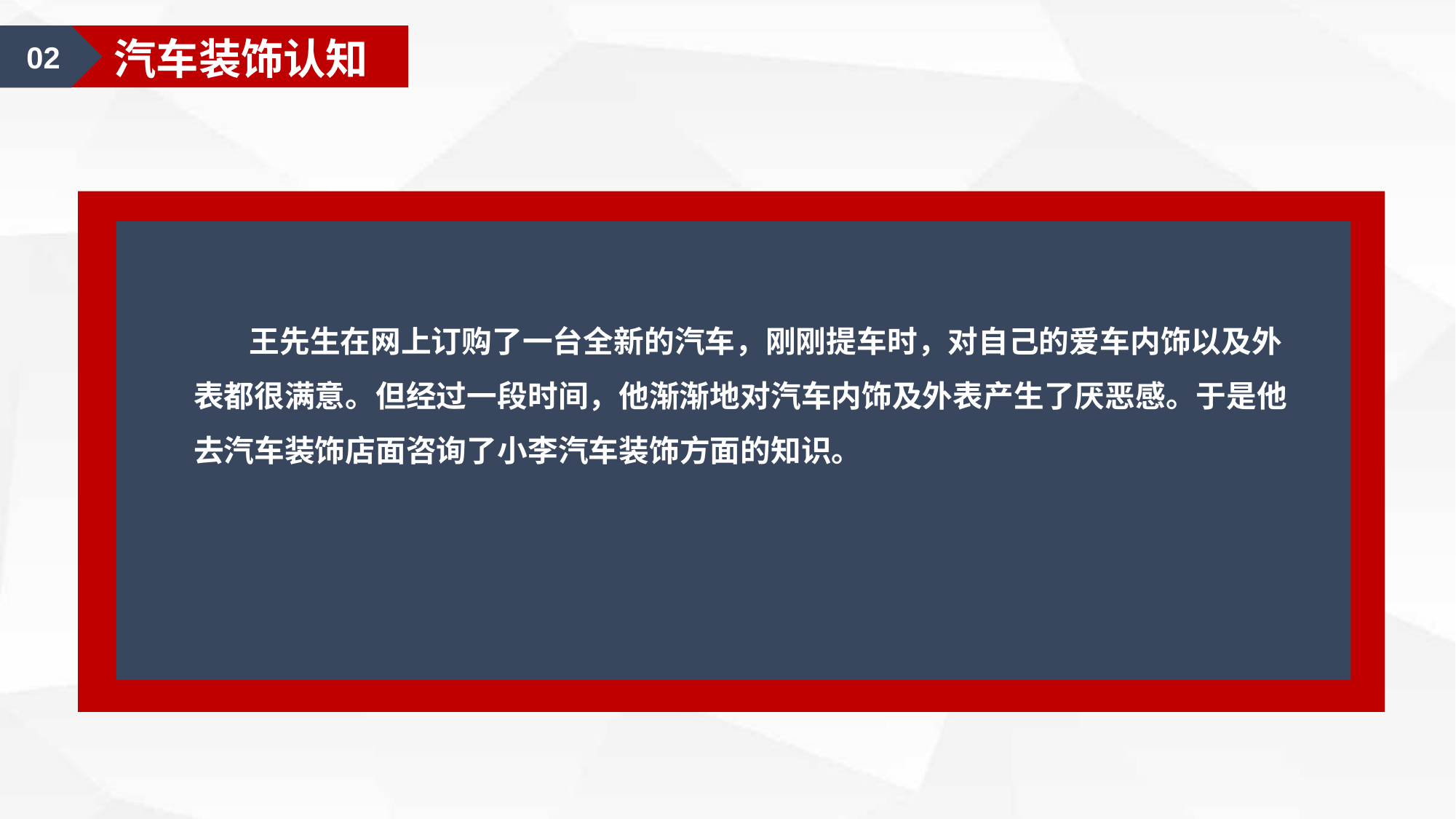

02
汽车装饰认知

       王先生在网上订购了一台全新的汽车，刚刚提车时，对自己的爱车内饰以及外
表都很满意。但经过一段时间，他渐渐地对汽车内饰及外表产生了厌恶感。于是他去汽车装饰店面咨询了小李汽车装饰方面的知识。